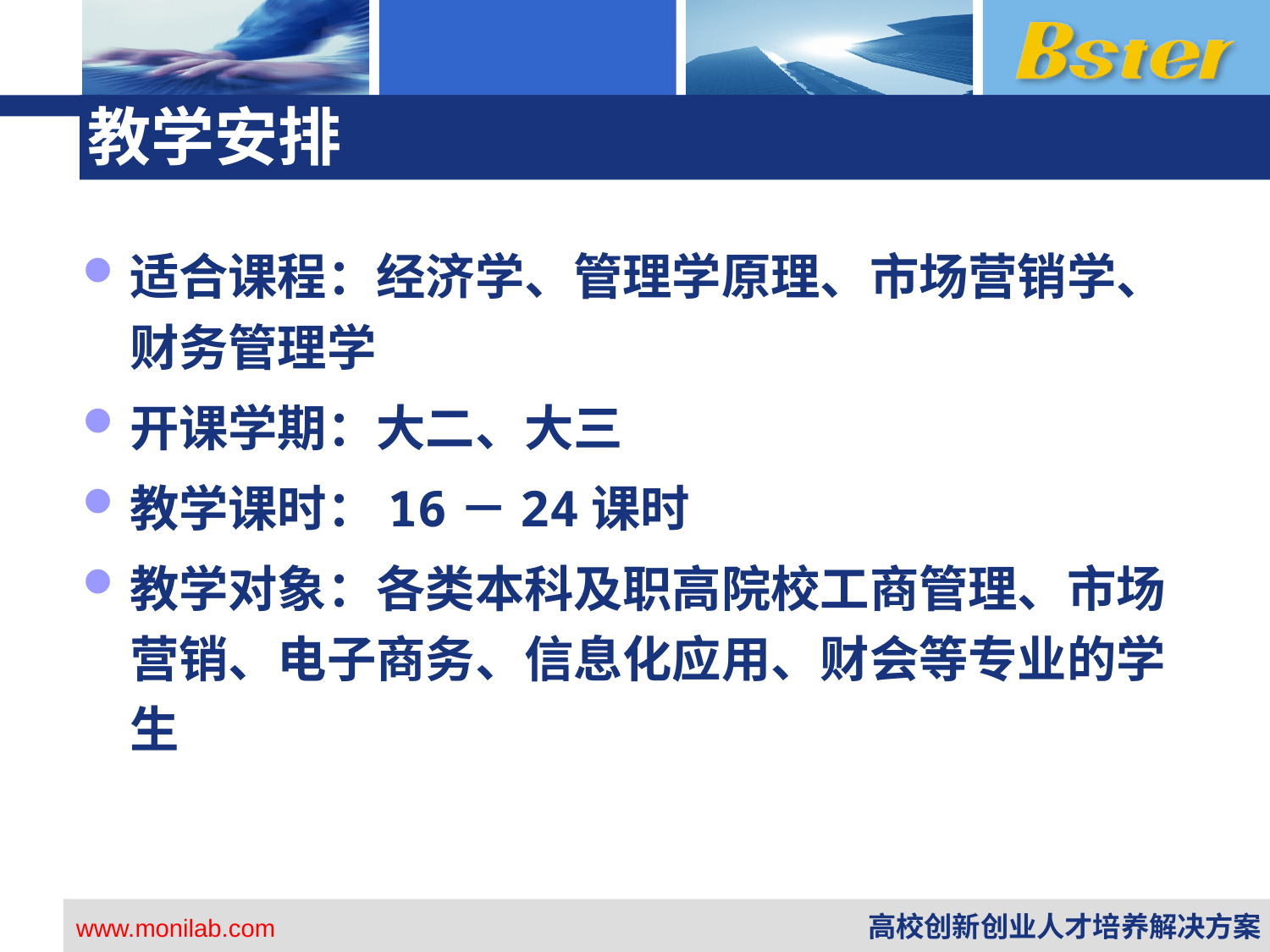

# 教学安排
适合课程：经济学、管理学原理、市场营销学、财务管理学
开课学期：大二、大三
教学课时：16－24课时
教学对象：各类本科及职高院校工商管理、市场营销、电子商务、信息化应用、财会等专业的学生